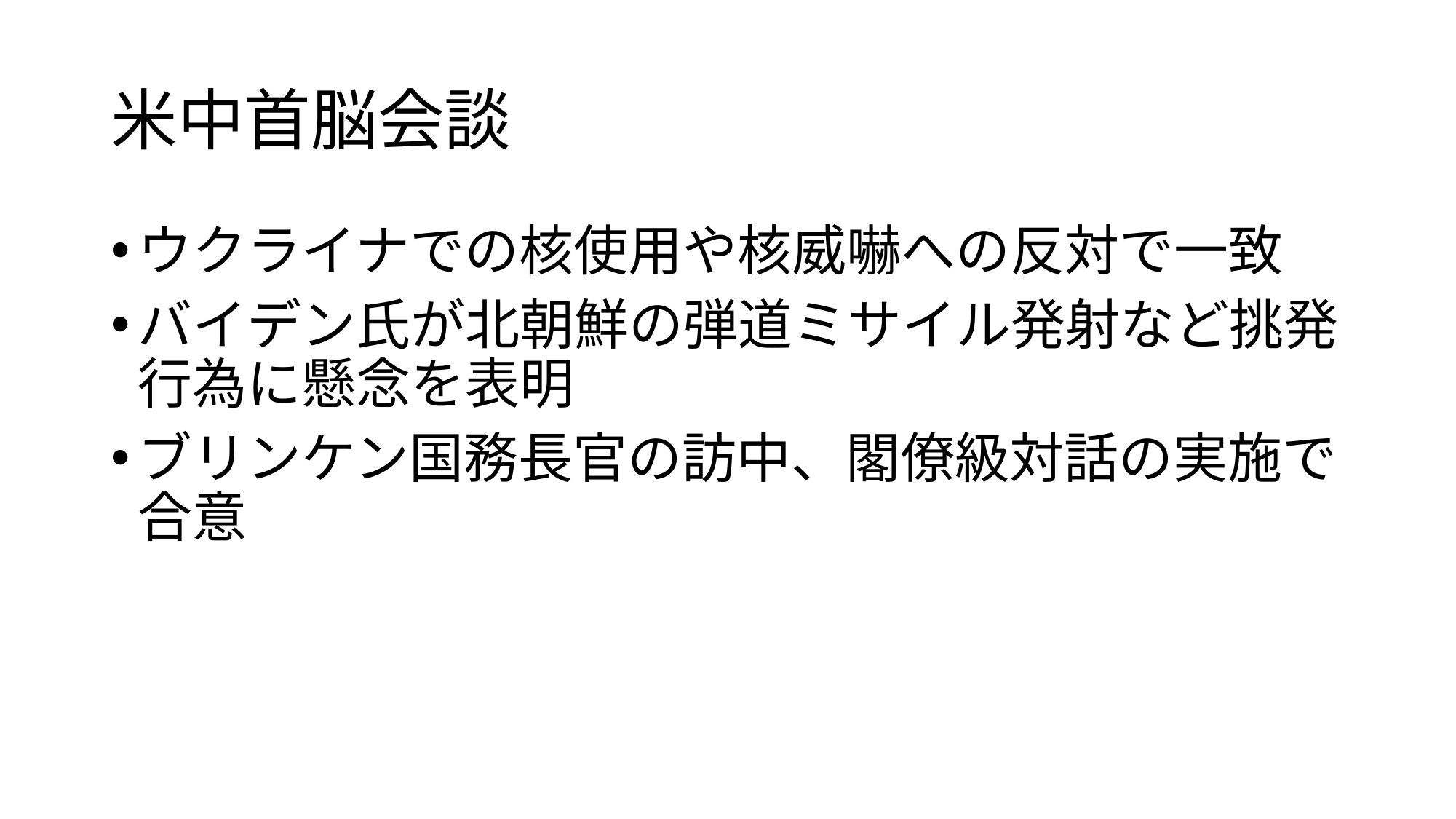

# 米中首脳会談
ウクライナでの核使用や核威嚇への反対で一致
バイデン氏が北朝鮮の弾道ミサイル発射など挑発行為に懸念を表明
ブリンケン国務長官の訪中、閣僚級対話の実施で合意